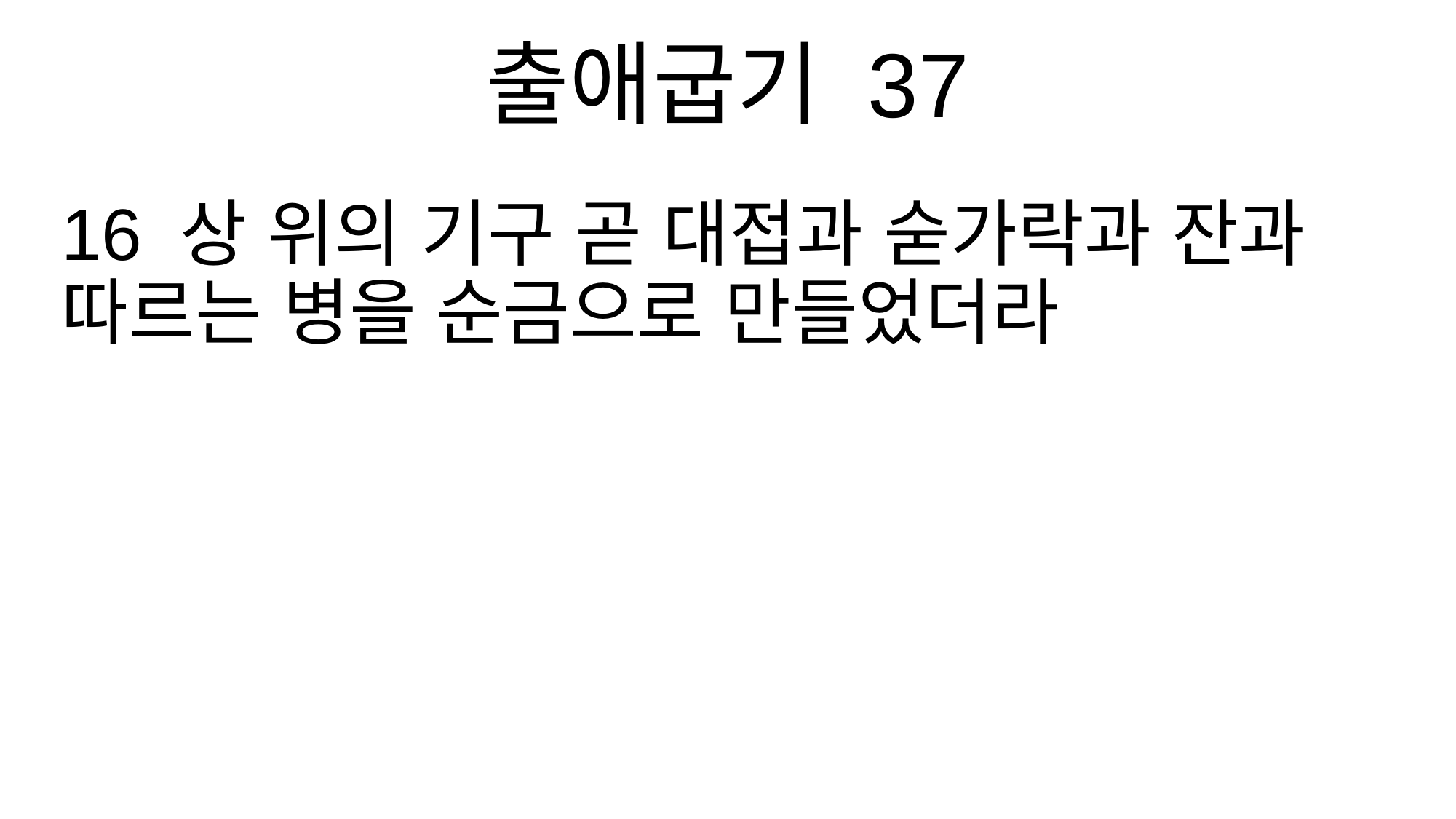

출애굽기 37
16 상 위의 기구 곧 대접과 숟가락과 잔과 따르는 병을 순금으로 만들었더라